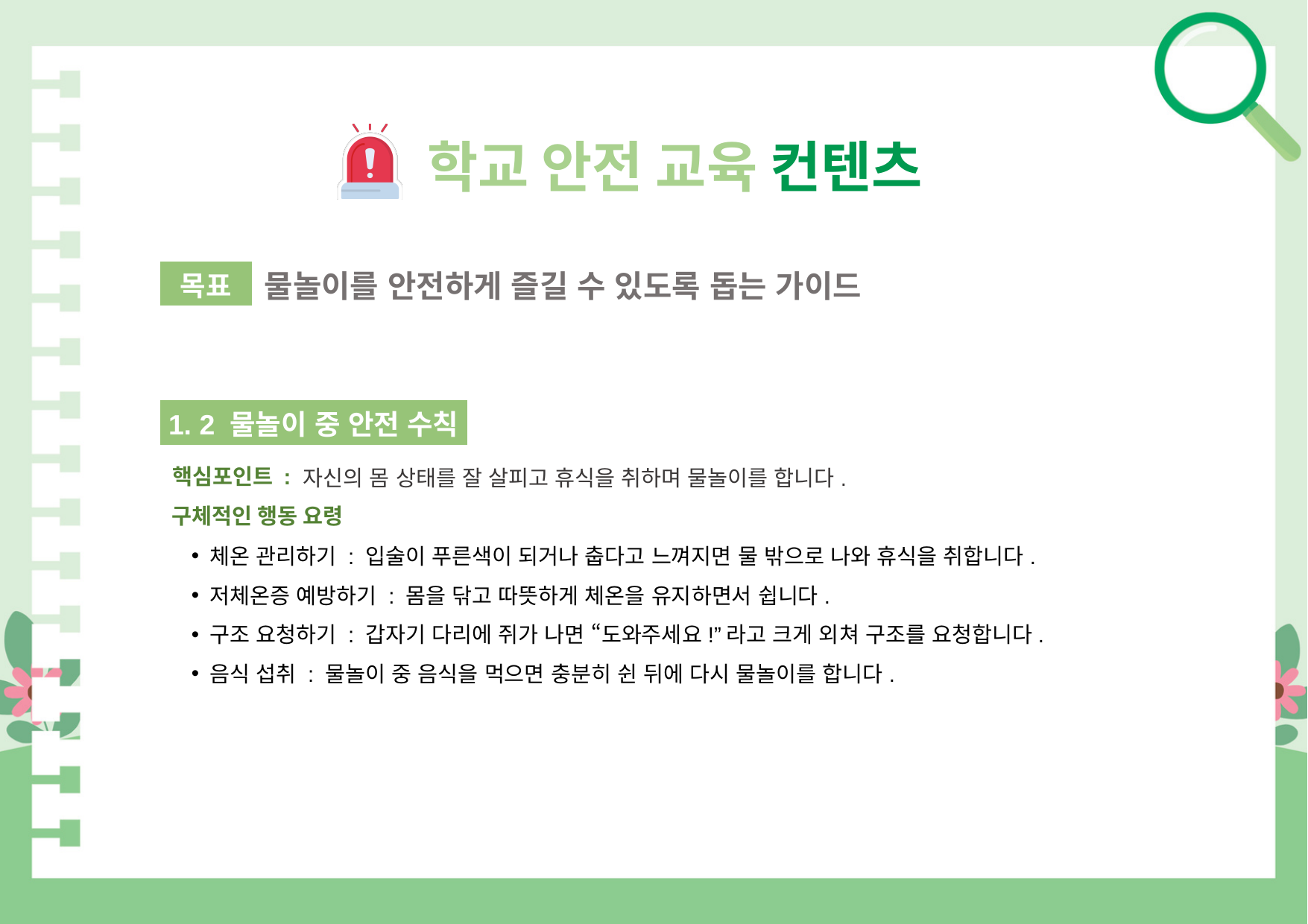

학교 안전 교육 컨텐츠
물놀이를 안전하게 즐길 수 있도록 돕는 가이드

목표

1. 2 물놀이 중 안전 수칙
핵심포인트 :
자신의 몸 상태를 잘 살피고 휴식을 취하며 물놀이를 합니다.
구체적인 행동 요령
체온 관리하기 : 입술이 푸른색이 되거나 춥다고 느껴지면 물 밖으로 나와 휴식을 취합니다.
저체온증 예방하기 : 몸을 닦고 따뜻하게 체온을 유지하면서 쉽니다.
구조 요청하기 : 갑자기 다리에 쥐가 나면 “도와주세요!”라고 크게 외쳐 구조를 요청합니다.
음식 섭취 : 물놀이 중 음식을 먹으면 충분히 쉰 뒤에 다시 물놀이를 합니다.